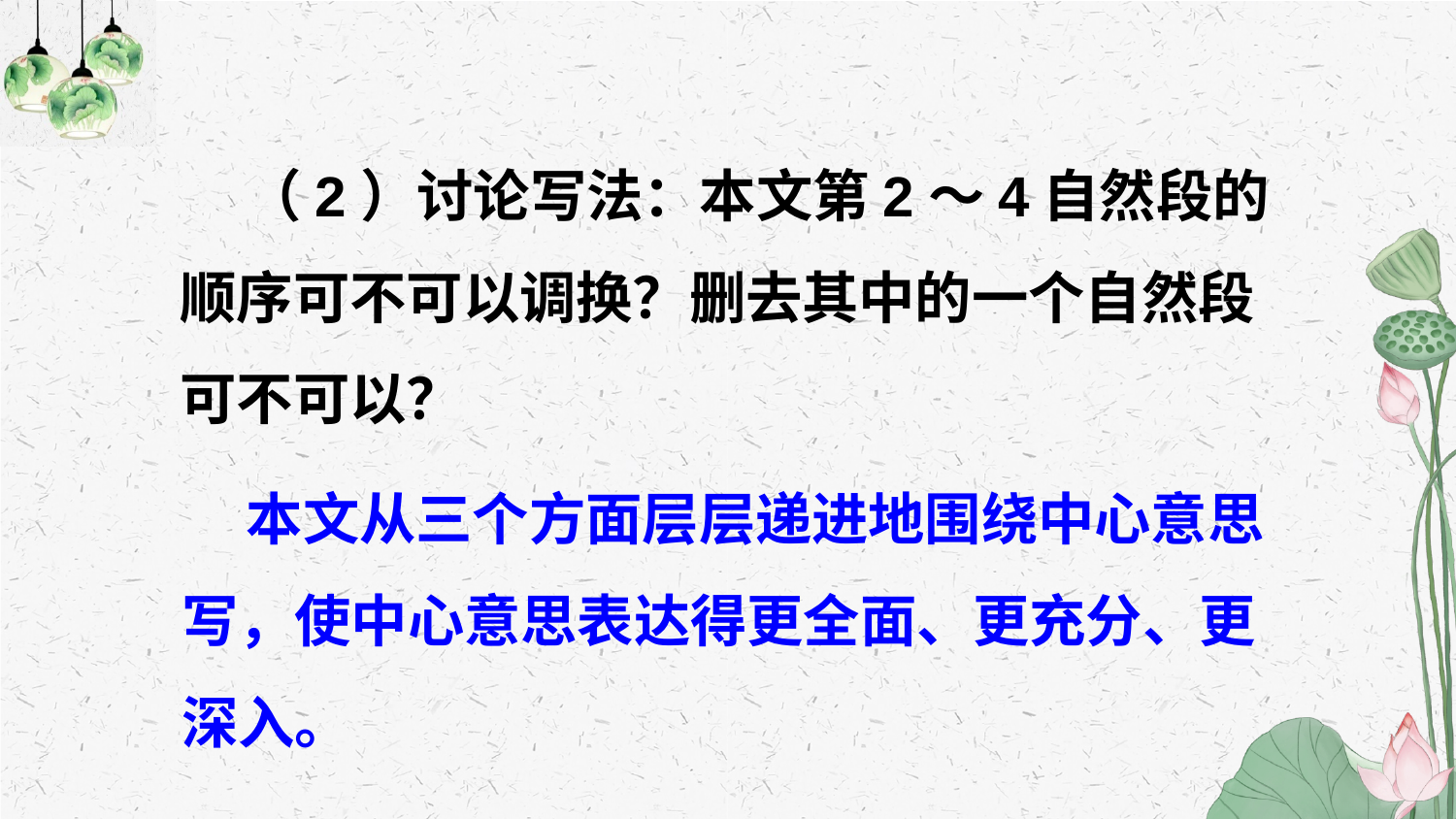

（2）讨论写法：本文第2～4自然段的顺序可不可以调换？删去其中的一个自然段可不可以？
    本文从三个方面层层递进地围绕中心意思写，使中心意思表达得更全面、更充分、更深入。